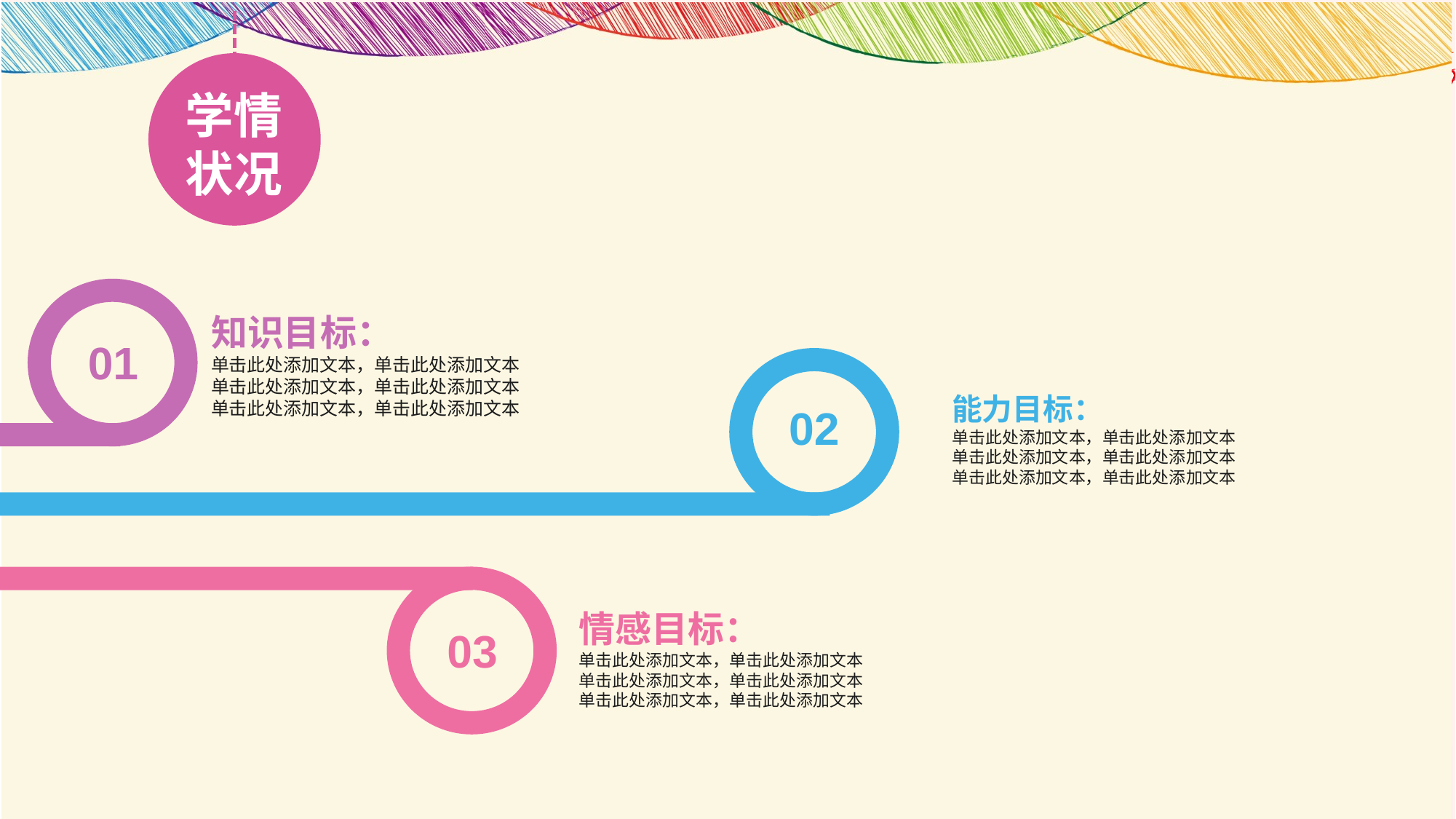

学情
状况

01
知识目标：
单击此处添加文本，单击此处添加文本
单击此处添加文本，单击此处添加文本
单击此处添加文本，单击此处添加文本

02
能力目标：
单击此处添加文本，单击此处添加文本
单击此处添加文本，单击此处添加文本
单击此处添加文本，单击此处添加文本

03
情感目标：
单击此处添加文本，单击此处添加文本
单击此处添加文本，单击此处添加文本
单击此处添加文本，单击此处添加文本